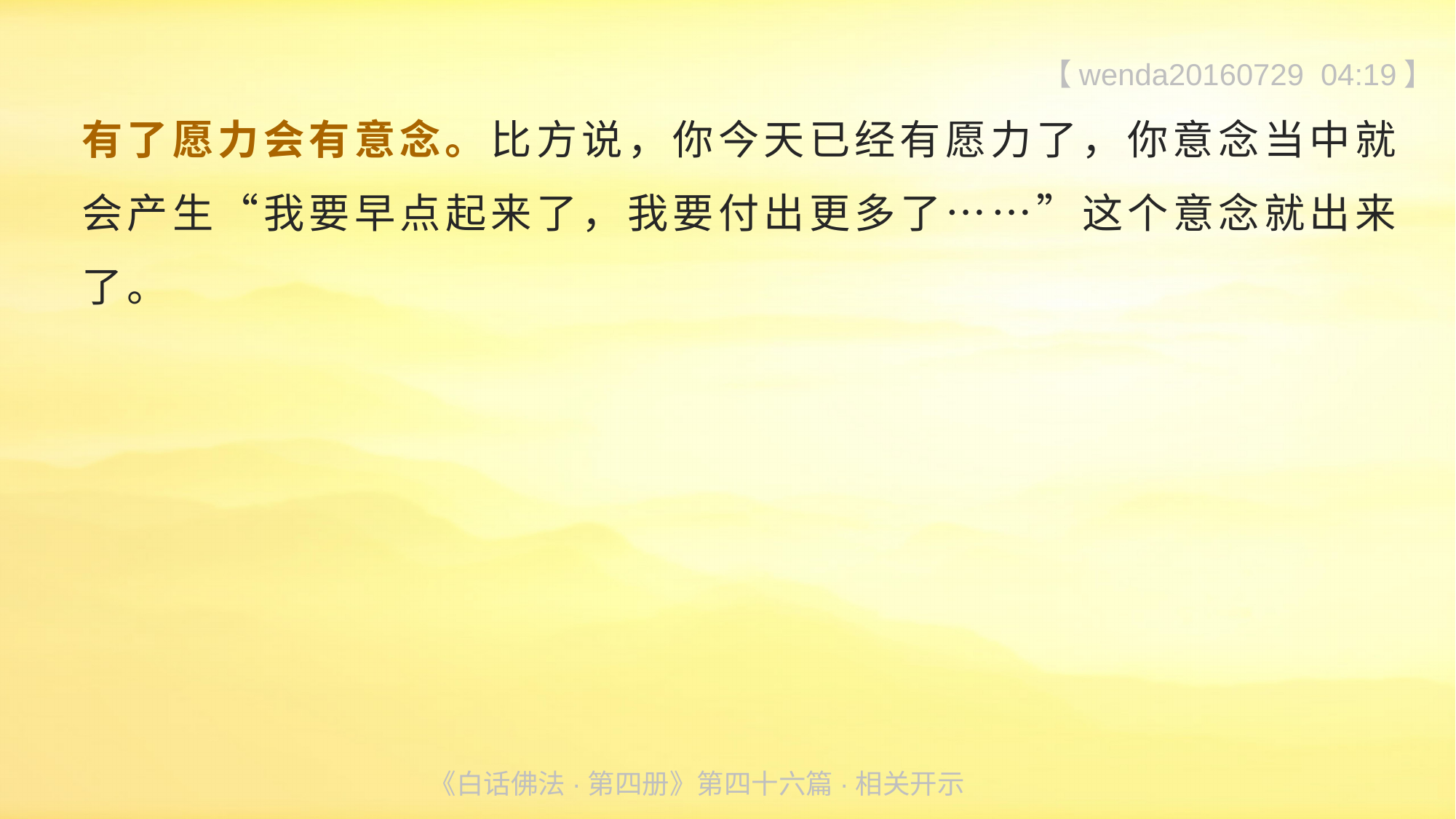

【wenda20160729  04:19】
有了愿力会有意念。比方说，你今天已经有愿力了，你意念当中就会产生“我要早点起来了，我要付出更多了……”这个意念就出来了。

《白话佛法·第四册》第四十六篇·相关开示